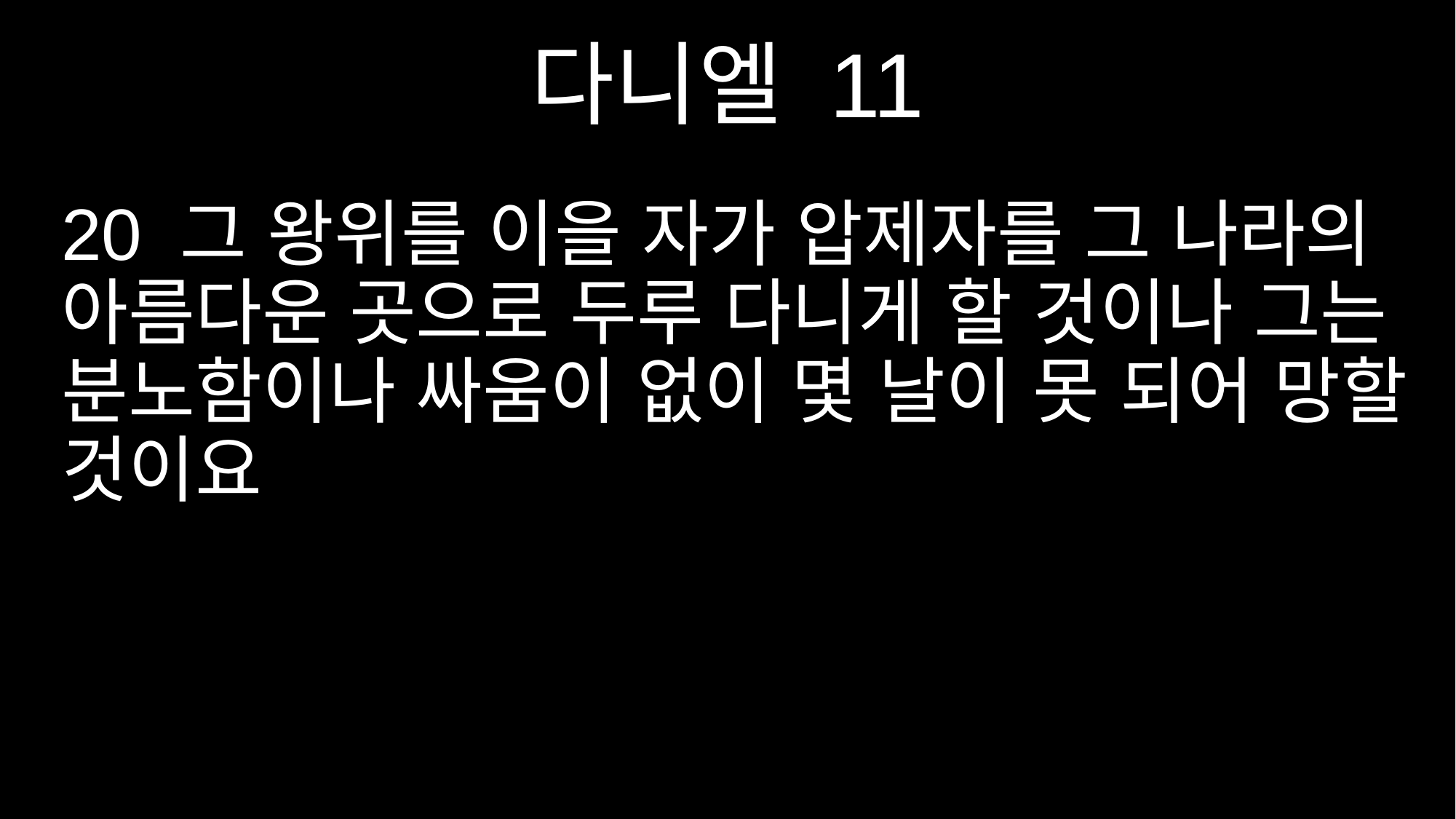

다니엘 11
20 그 왕위를 이을 자가 압제자를 그 나라의 아름다운 곳으로 두루 다니게 할 것이나 그는 분노함이나 싸움이 없이 몇 날이 못 되어 망할 것이요